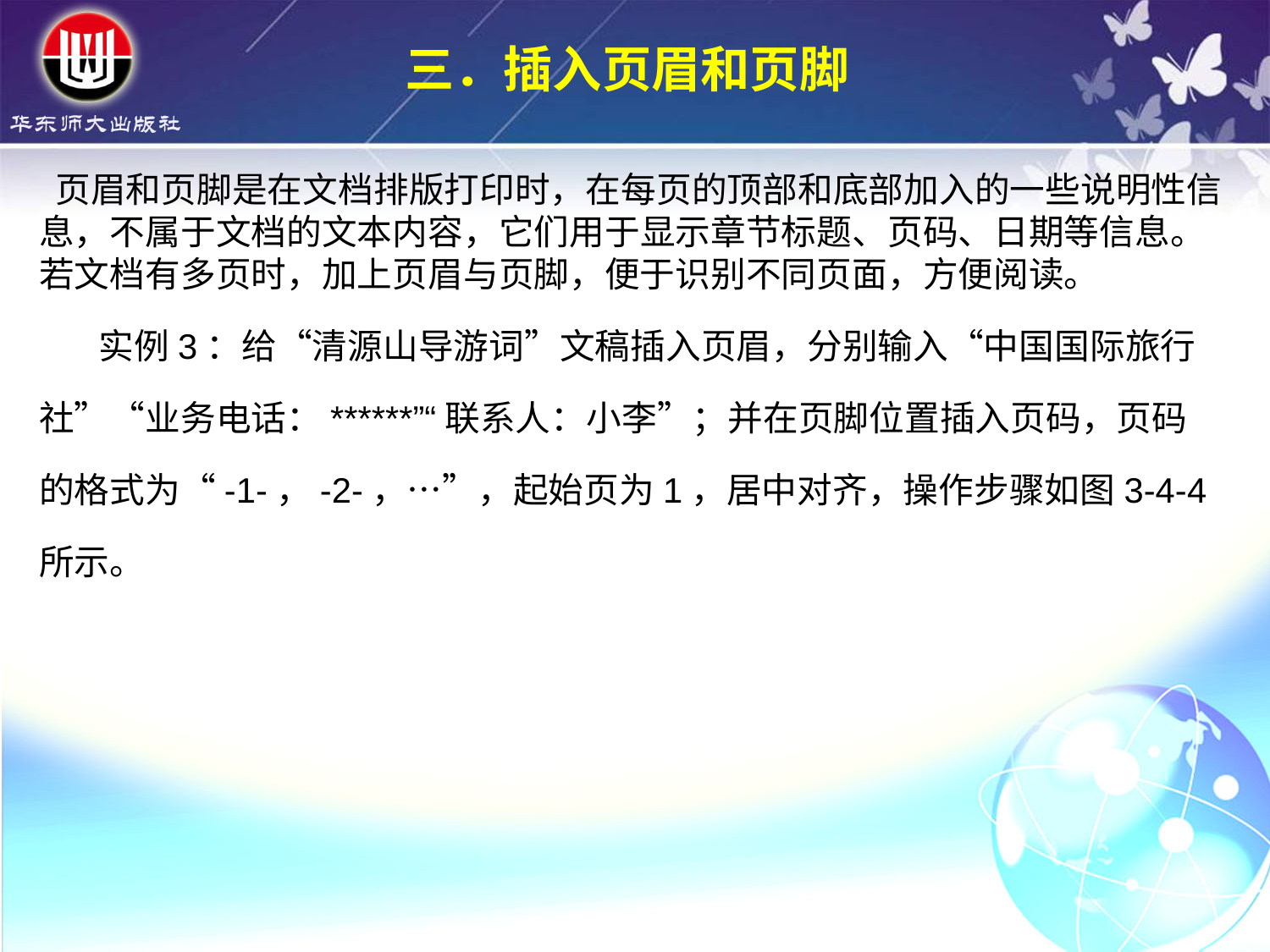

三．插入页眉和页脚
 页眉和页脚是在文档排版打印时，在每页的顶部和底部加入的一些说明性信息，不属于文档的文本内容，它们用于显示章节标题、页码、日期等信息。若文档有多页时，加上页眉与页脚，便于识别不同页面，方便阅读。   实例3：给“清源山导游词”文稿插入页眉，分别输入“中国国际旅行社”“业务电话：******”“联系人：小李”；并在页脚位置插入页码，页码的格式为“-1-，-2-，…”，起始页为1，居中对齐，操作步骤如图3-4-4所示。